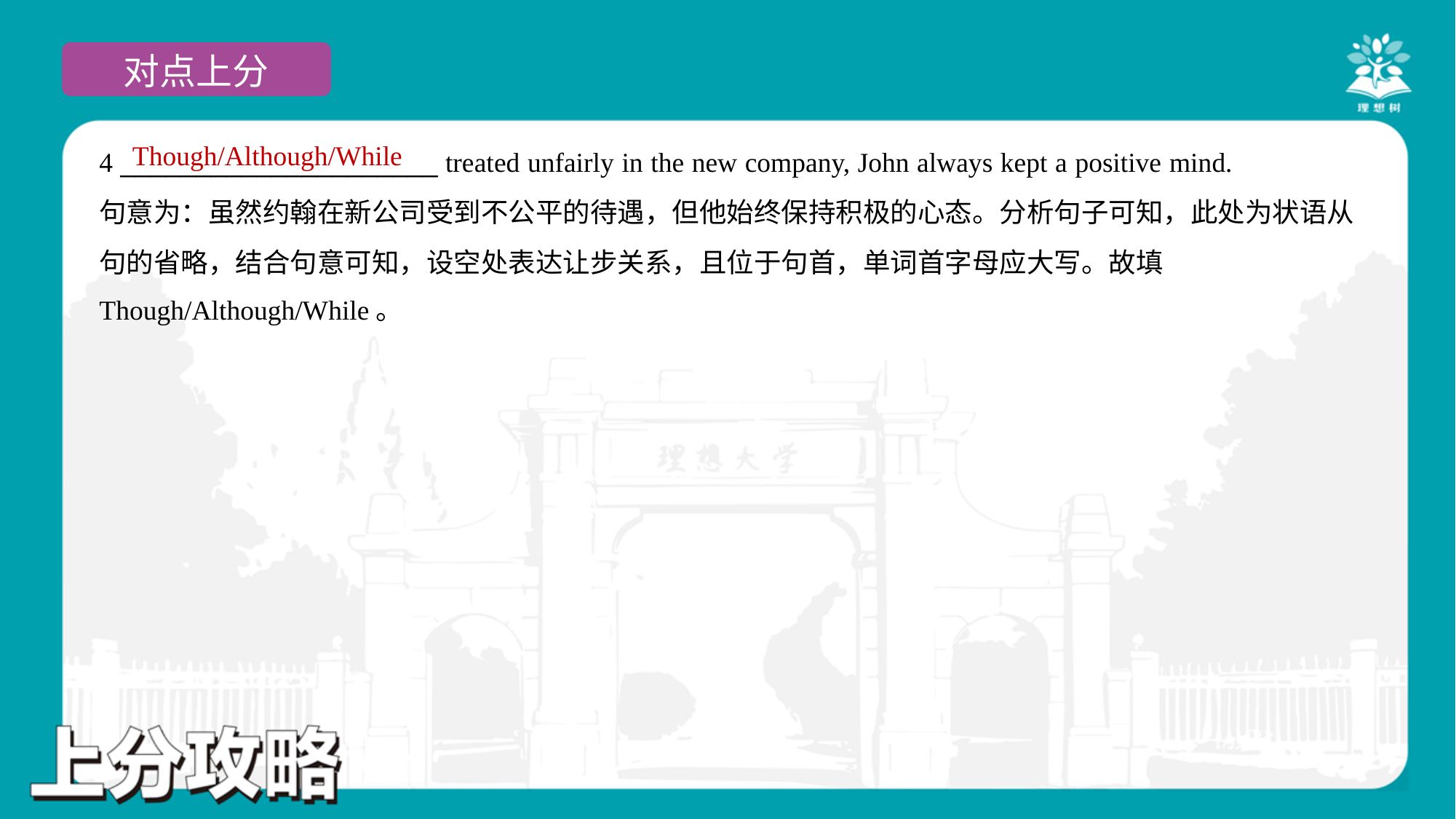

Though/Although/While
4 _____________________ treated unfairly in the new company, John always kept a positive mind.
句意为：虽然约翰在新公司受到不公平的待遇，但他始终保持积极的心态。分析句子可知，此处为状语从
句的省略，结合句意可知，设空处表达让步关系，且位于句首，单词首字母应大写。故填
Though/Although/While。